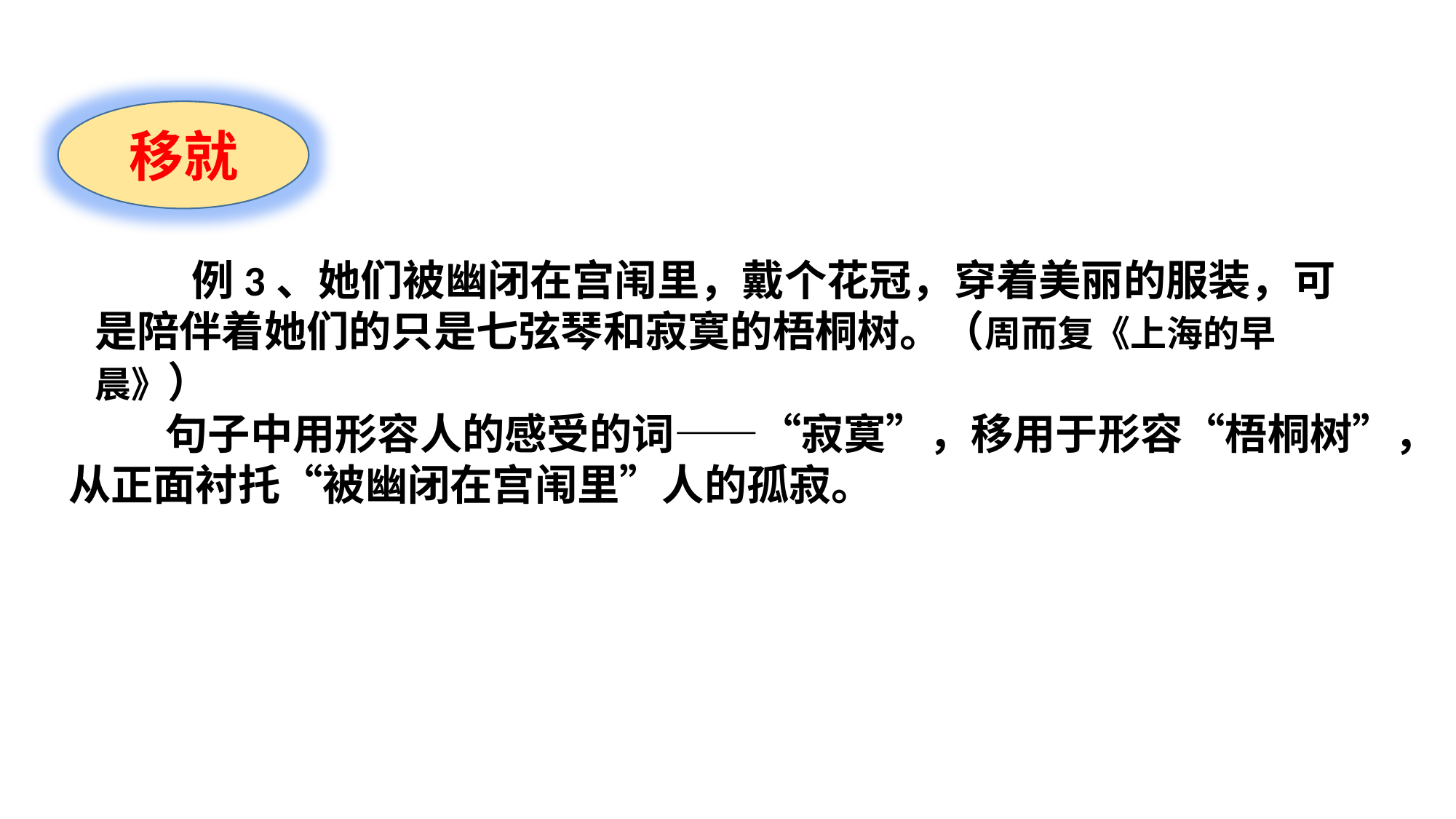

移就
         例3、她们被幽闭在宫闱里，戴个花冠，穿着美丽的服装，可是陪伴着她们的只是七弦琴和寂寞的梧桐树。（周而复《上海的早晨》）
         句子中用形容人的感受的词——“寂寞”，移用于形容“梧桐树”，从正面衬托“被幽闭在宫闱里”人的孤寂。